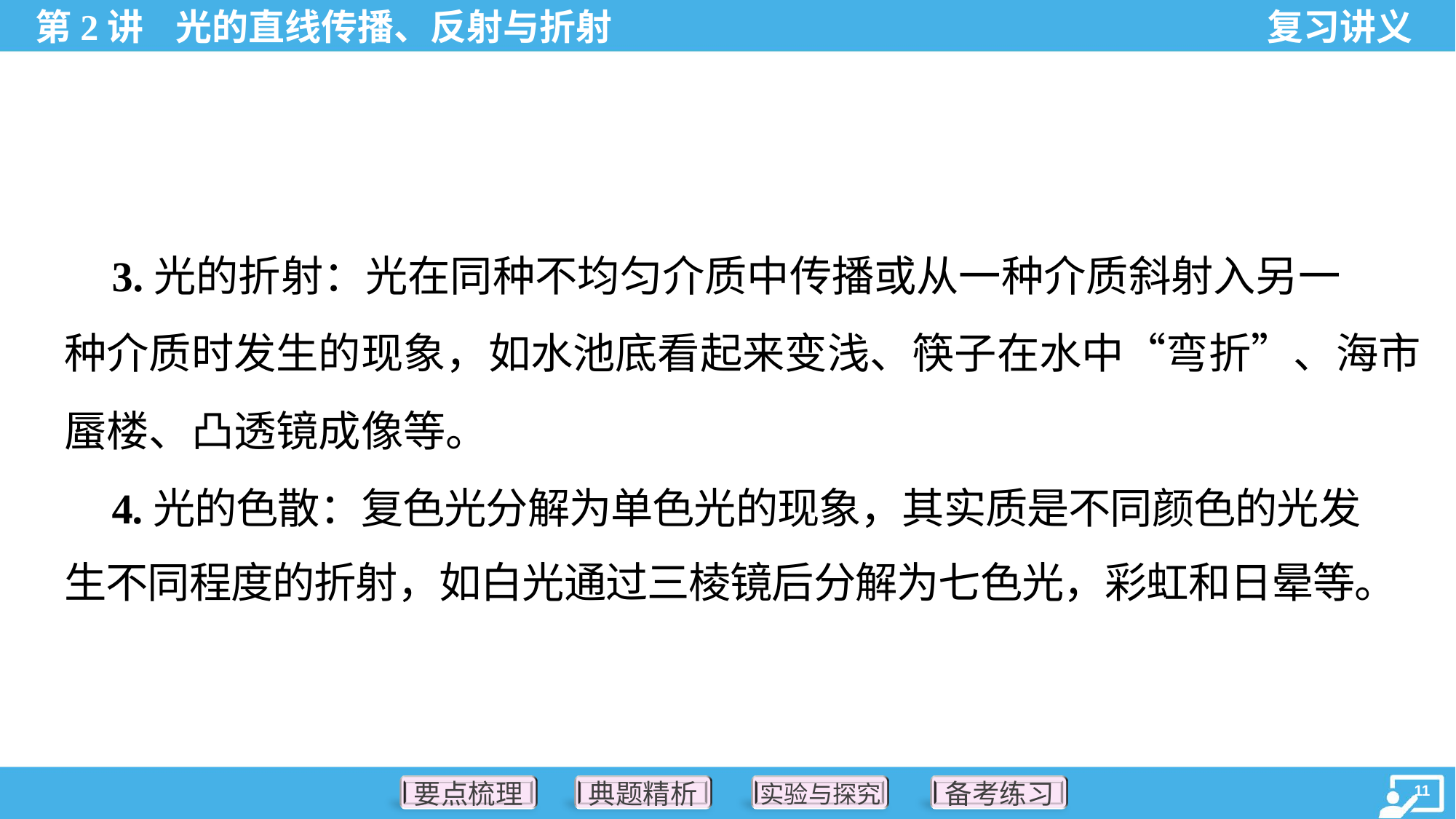

3.光的折射：光在同种不均匀介质中传播或从一种介质斜射入另一
种介质时发生的现象，如水池底看起来变浅、筷子在水中“弯折”、海市
蜃楼、凸透镜成像等。
    4.光的色散：复色光分解为单色光的现象，其实质是不同颜色的光发
生不同程度的折射，如白光通过三棱镜后分解为七色光，彩虹和日晕等。